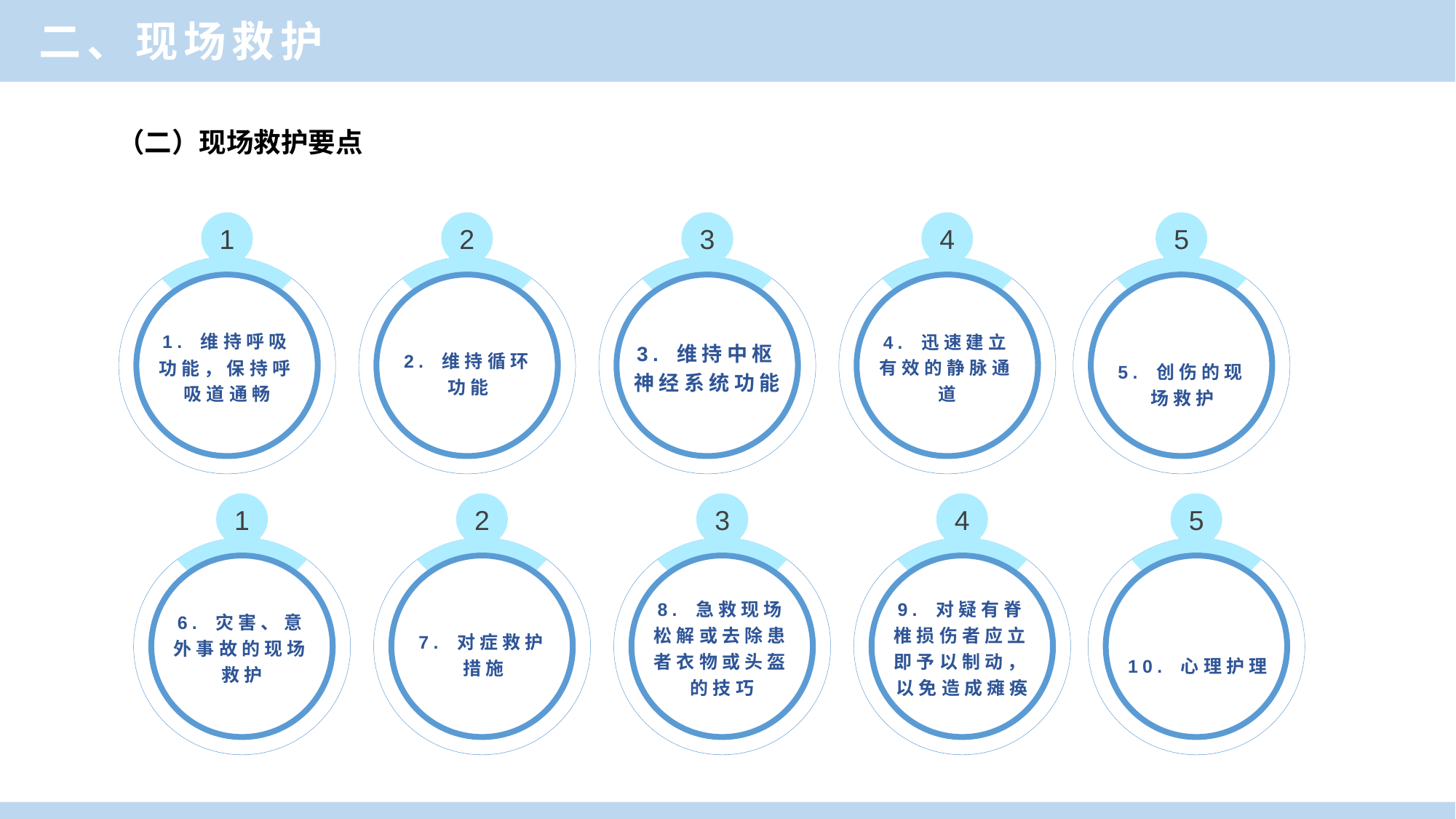

二、现场救护
（二）现场救护要点

1

1. 维持呼吸功能，保持呼吸道通畅

2

2. 维持循环功能

3

3. 维持中枢神经系统功能

4

4. 迅速建立有效的静脉通道

5

5. 创伤的现场救护

1

6. 灾害、意外事故的现场救护

2

7. 对症救护措施

3

8. 急救现场松解或去除患者衣物或头盔的技巧

4

9. 对疑有脊椎损伤者应立即予以制动，以免造成瘫痪

5

10. 心理护理